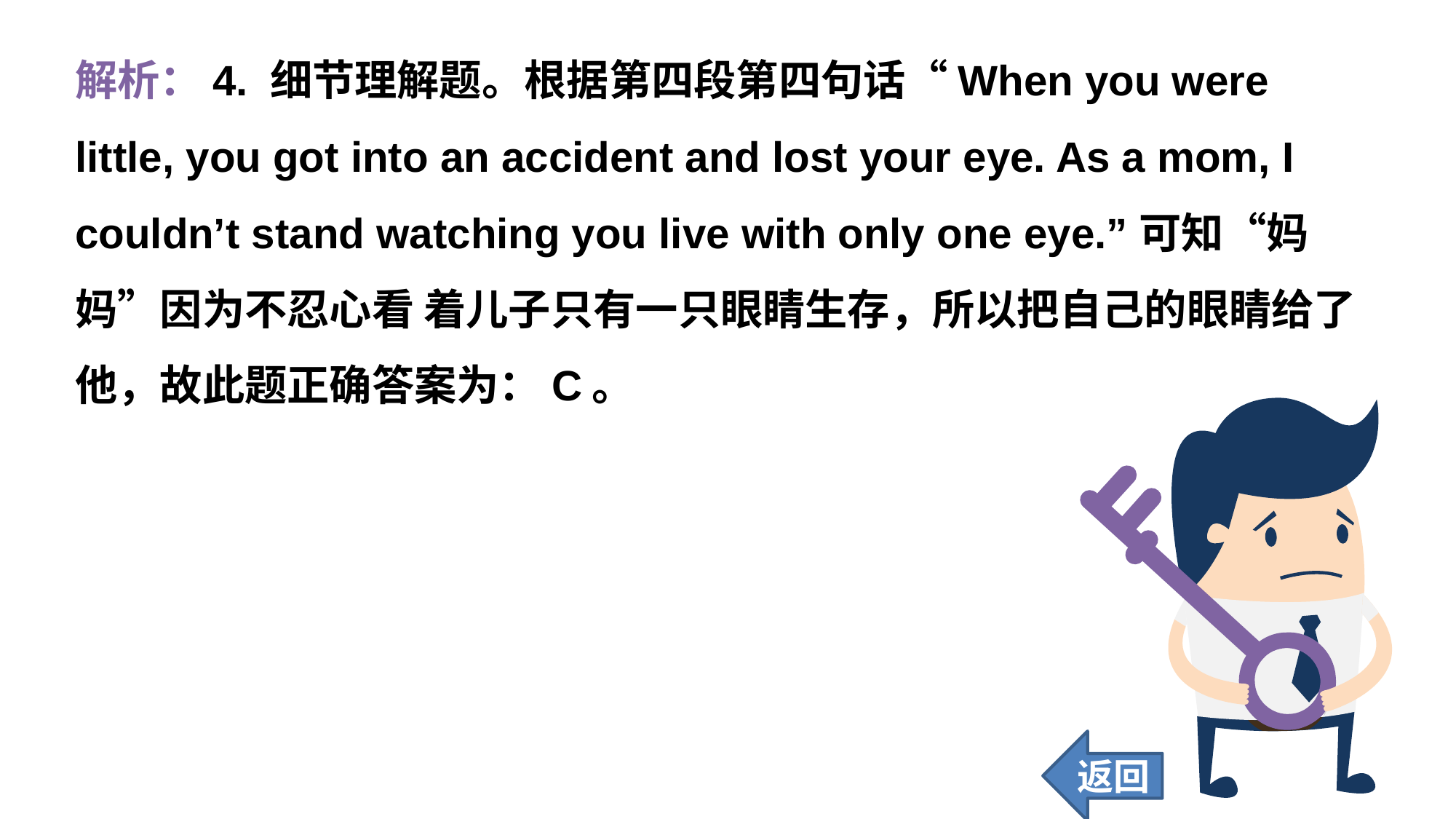

解析：4. 细节理解题。根据第四段第四句话“When you were little, you got into an accident and lost your eye. As a mom, I couldn’t stand watching you live with only one eye.”可知“妈妈”因为不忍心看 着儿子只有一只眼睛生存，所以把自己的眼睛给了他，故此题正确答案为：C。

返回
70